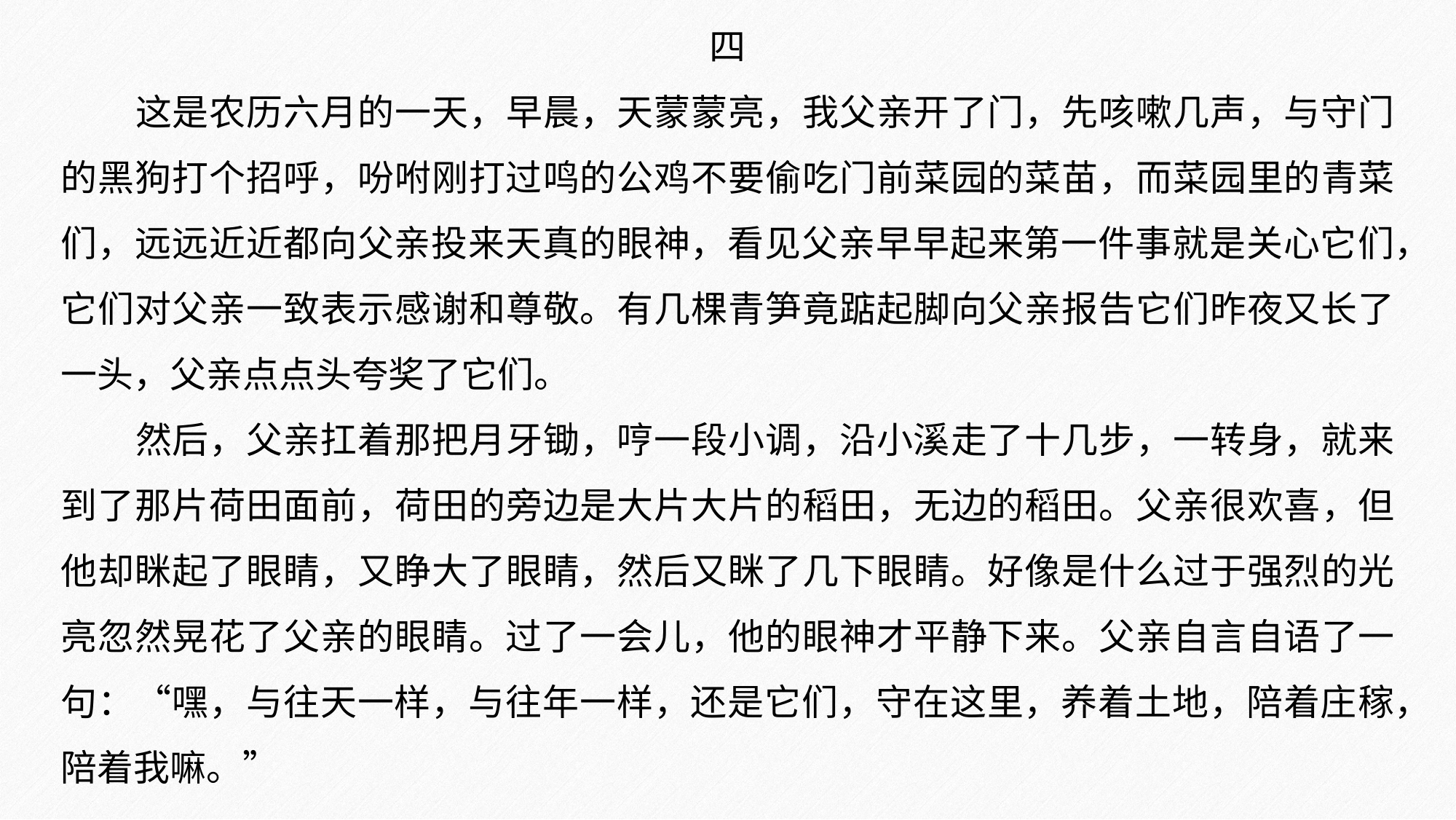

四
这是农历六月的一天，早晨，天蒙蒙亮，我父亲开了门，先咳嗽几声，与守门的黑狗打个招呼，吩咐刚打过鸣的公鸡不要偷吃门前菜园的菜苗，而菜园里的青菜们，远远近近都向父亲投来天真的眼神，看见父亲早早起来第一件事就是关心它们，它们对父亲一致表示感谢和尊敬。有几棵青笋竟踮起脚向父亲报告它们昨夜又长了一头，父亲点点头夸奖了它们。
然后，父亲扛着那把月牙锄，哼一段小调，沿小溪走了十几步，一转身，就来到了那片荷田面前，荷田的旁边是大片大片的稻田，无边的稻田。父亲很欢喜，但他却眯起了眼睛，又睁大了眼睛，然后又眯了几下眼睛。好像是什么过于强烈的光亮忽然晃花了父亲的眼睛。过了一会儿，他的眼神才平静下来。父亲自言自语了一句：“嘿，与往天一样，与往年一样，还是它们，守在这里，养着土地，陪着庄稼，陪着我嘛。”